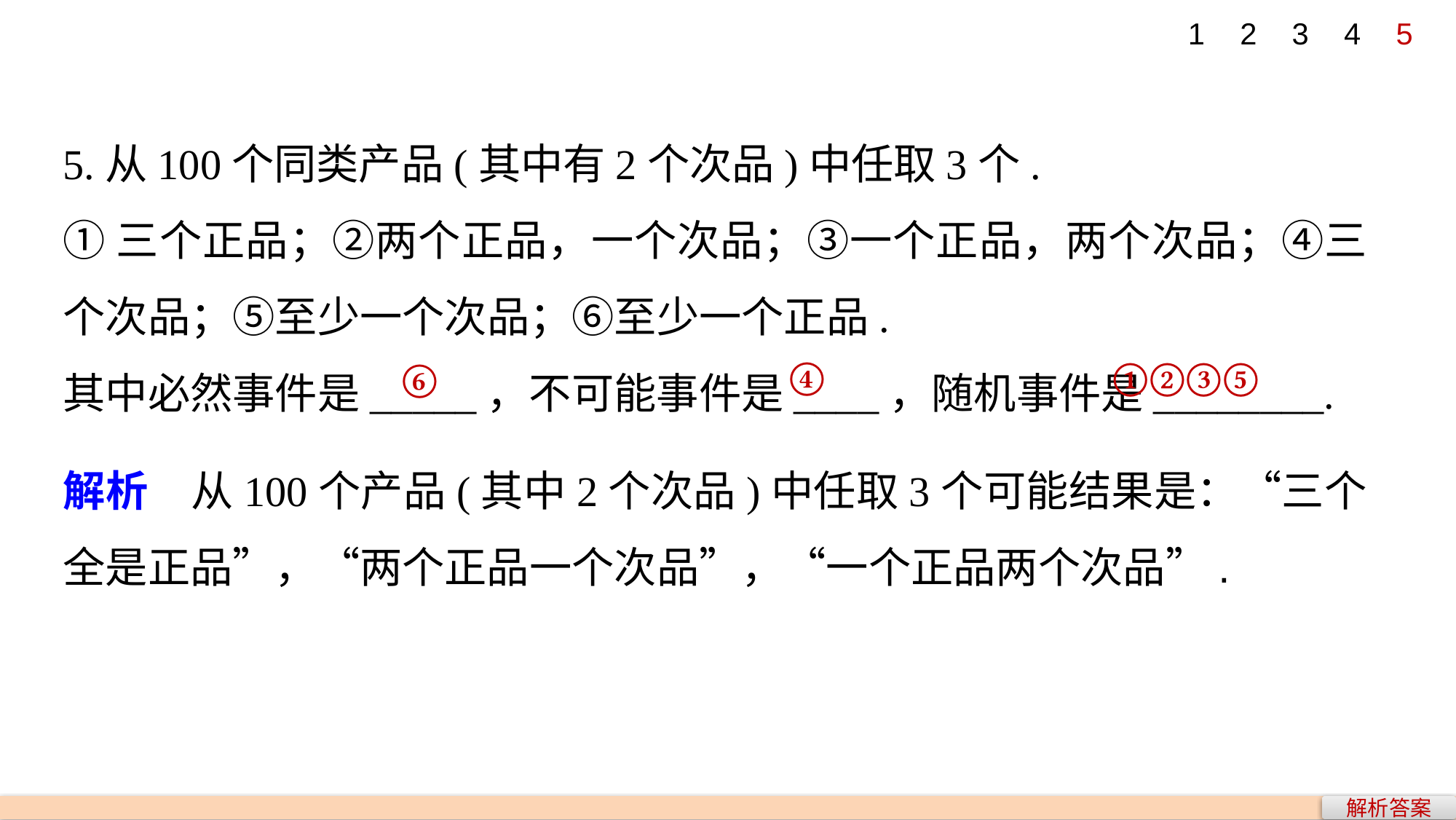

1
2
3
4
5
5.从100个同类产品(其中有2个次品)中任取3个.
①三个正品；②两个正品，一个次品；③一个正品，两个次品；④三个次品；⑤至少一个次品；⑥至少一个正品.
其中必然事件是_____，不可能事件是____，随机事件是________.
④
①②③⑤
⑥
解析　从100个产品(其中2个次品)中任取3个可能结果是：“三个全是正品”，“两个正品一个次品”，“一个正品两个次品”.
解析答案